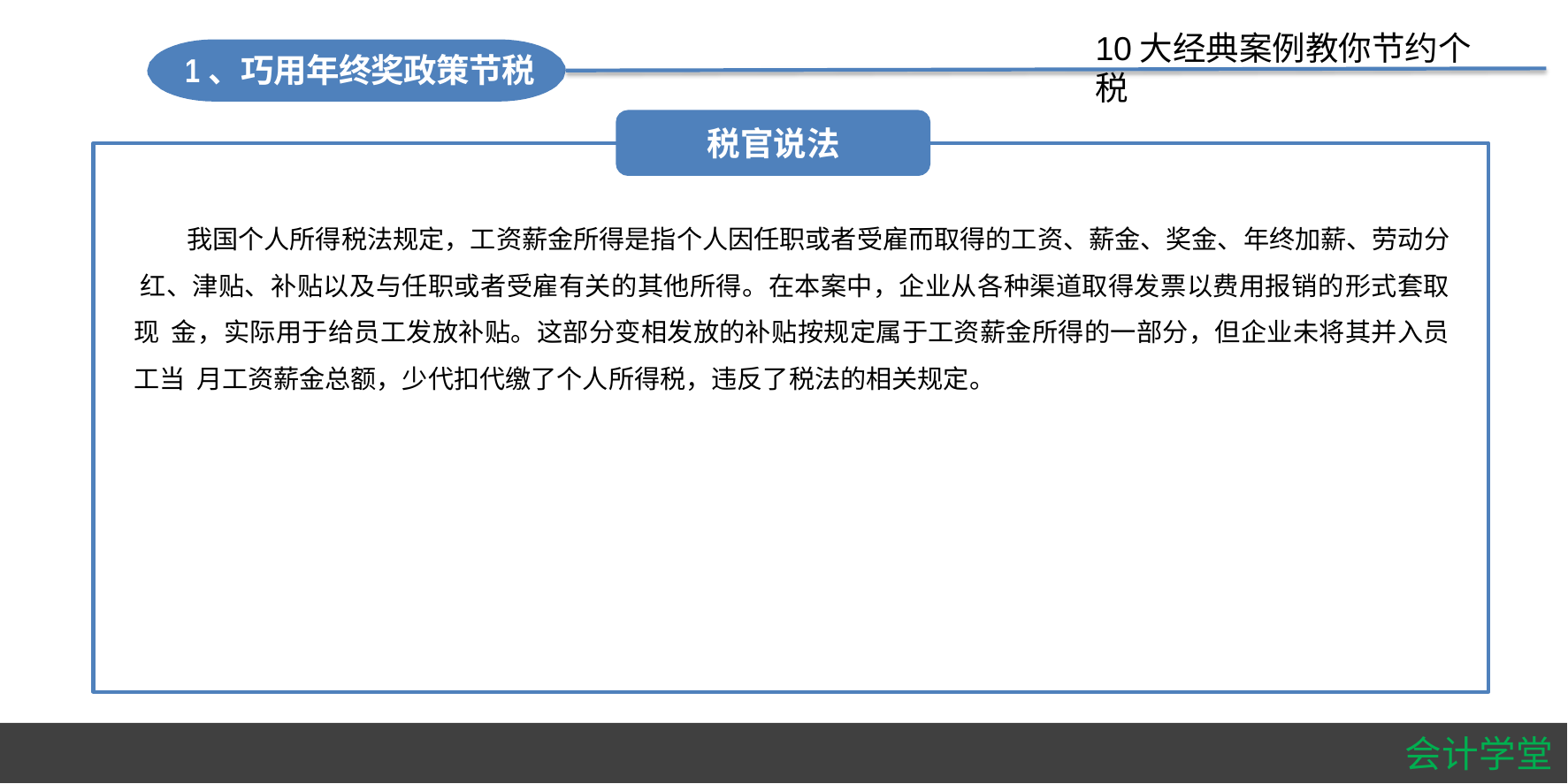

#
10大经典案例教你节约个税

1、巧用年终奖政策节税

税官说法

我国个人所得税法规定，工资薪金所得是指个人因任职或者受雇而取得的工资、薪金、奖金、年终加薪、劳动分  红、津贴、补贴以及与任职或者受雇有关的其他所得。在本案中，企业从各种渠道取得发票以费用报销的形式套取现  金，实际用于给员工发放补贴。这部分变相发放的补贴按规定属于工资薪金所得的一部分，但企业未将其并入员工当  月工资薪金总额，少代扣代缴了个人所得税，违反了税法的相关规定。

会计学堂